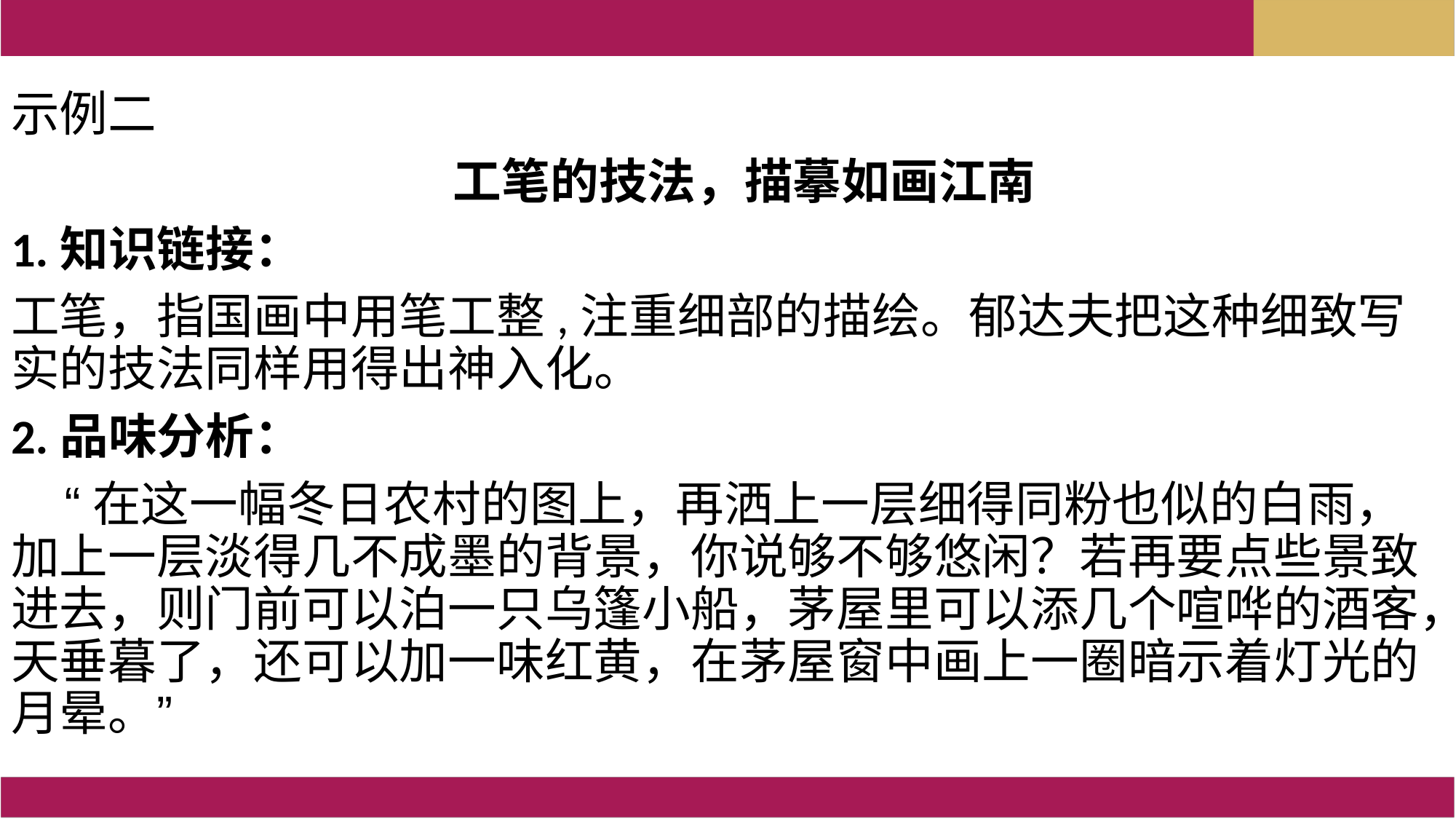

示例二
                                工笔的技法，描摹如画江南
1.知识链接：
工笔，指国画中用笔工整,注重细部的描绘。郁达夫把这种细致写实的技法同样用得出神入化。
2.品味分析：
    “在这一幅冬日农村的图上，再洒上一层细得同粉也似的白雨，加上一层淡得几不成墨的背景，你说够不够悠闲？若再要点些景致进去，则门前可以泊一只乌篷小船，茅屋里可以添几个喧哗的酒客，天垂暮了，还可以加一味红黄，在茅屋窗中画上一圈暗示着灯光的月晕。”